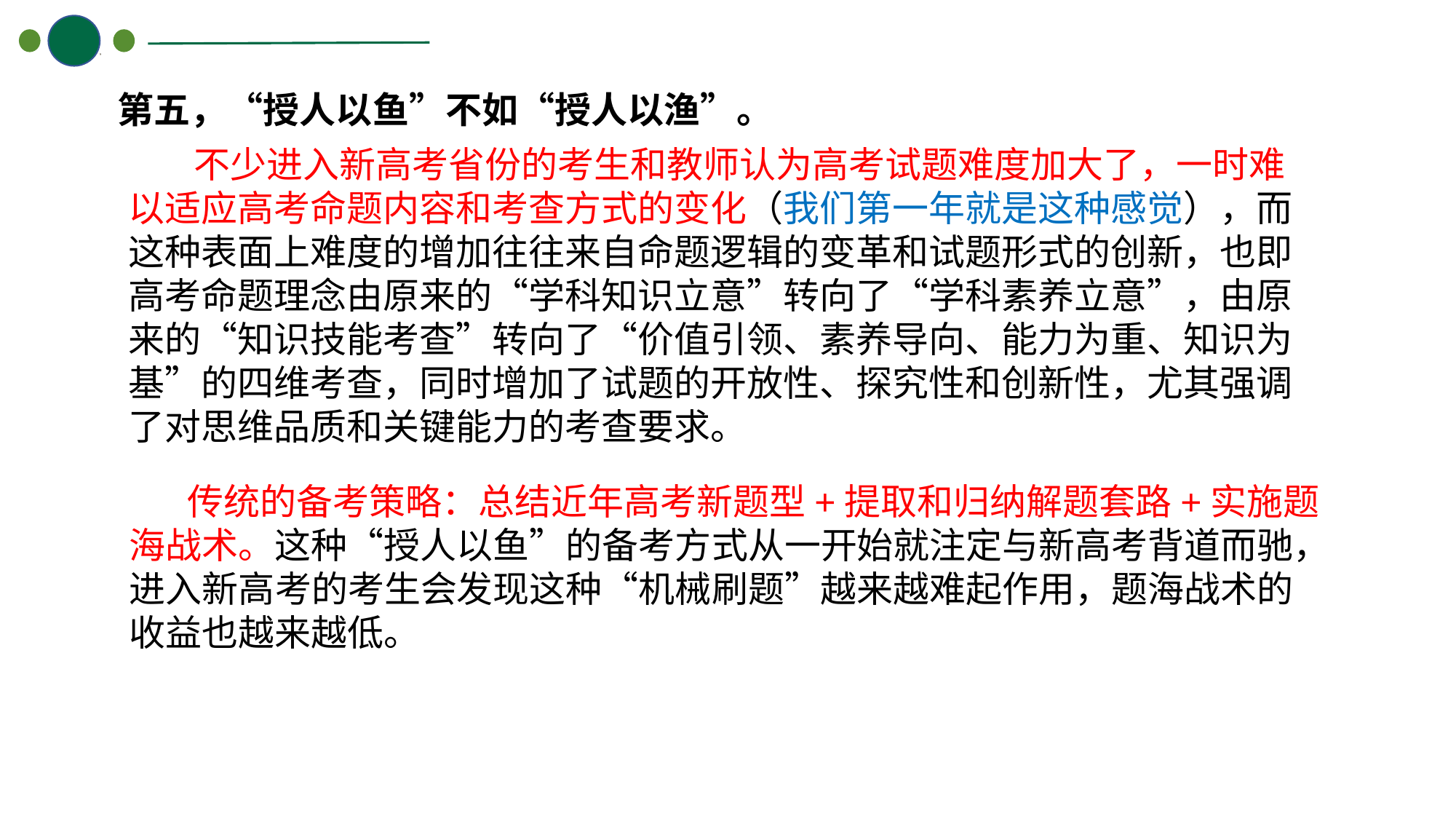

第五，“授人以鱼”不如“授人以渔”。
       不少进入新高考省份的考生和教师认为高考试题难度加大了，一时难以适应高考命题内容和考查方式的变化（我们第一年就是这种感觉），而这种表面上难度的增加往往来自命题逻辑的变革和试题形式的创新，也即高考命题理念由原来的“学科知识立意”转向了“学科素养立意”，由原来的“知识技能考查”转向了“价值引领、素养导向、能力为重、知识为基”的四维考查，同时增加了试题的开放性、探究性和创新性，尤其强调了对思维品质和关键能力的考查要求。
      传统的备考策略：总结近年高考新题型+提取和归纳解题套路+实施题海战术。这种“授人以鱼”的备考方式从一开始就注定与新高考背道而驰，进入新高考的考生会发现这种“机械刷题”越来越难起作用，题海战术的收益也越来越低。